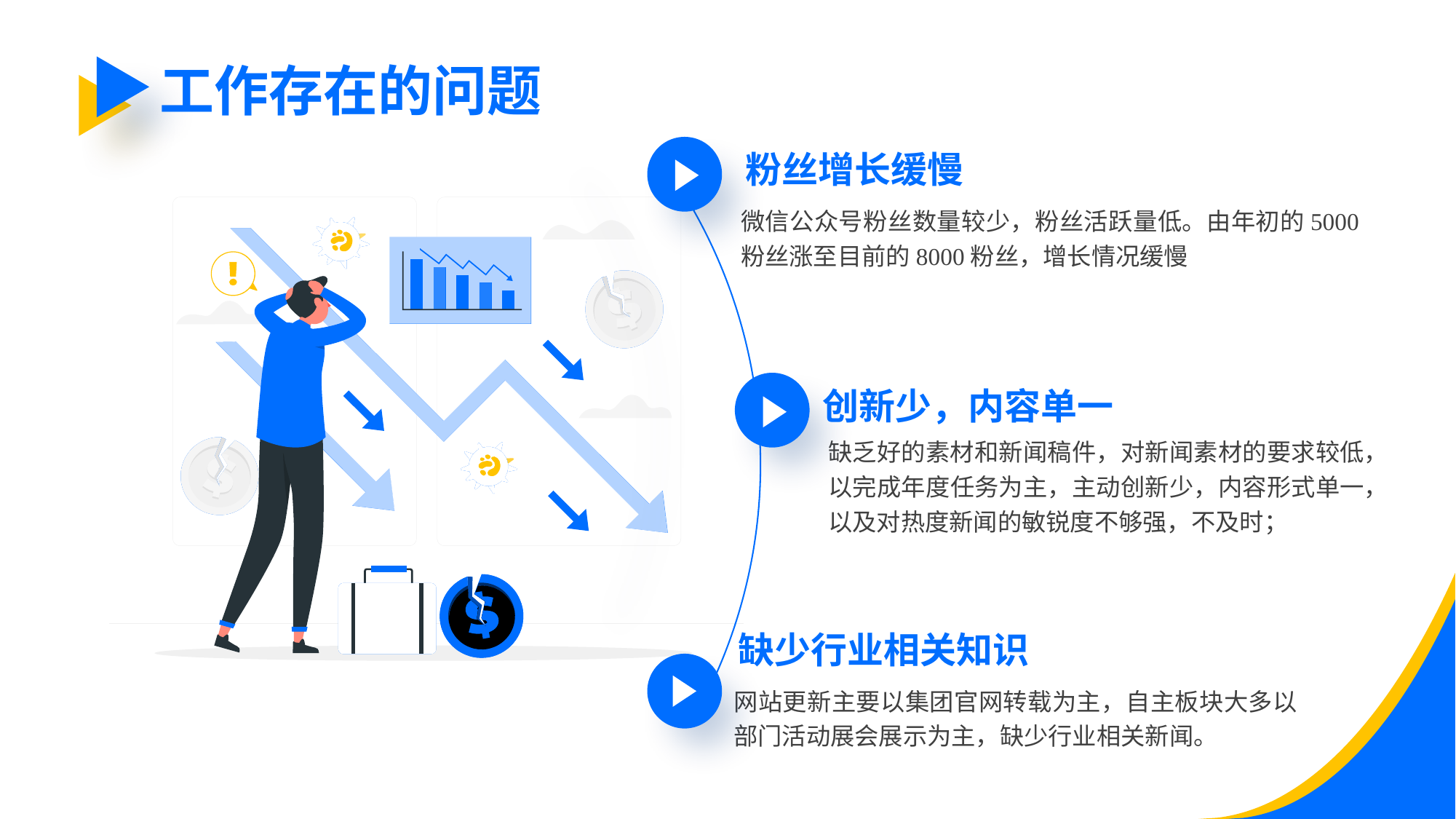

工作存在的问题

粉丝增长缓慢

微信公众号粉丝数量较少，粉丝活跃量低。由年初的5000粉丝涨至目前的8000粉丝，增长情况缓慢

创新少，内容单一

缺乏好的素材和新闻稿件，对新闻素材的要求较低，以完成年度任务为主，主动创新少，内容形式单一，以及对热度新闻的敏锐度不够强，不及时；
缺少行业相关知识

网站更新主要以集团官网转载为主，自主板块大多以部门活动展会展示为主，缺少行业相关新闻。